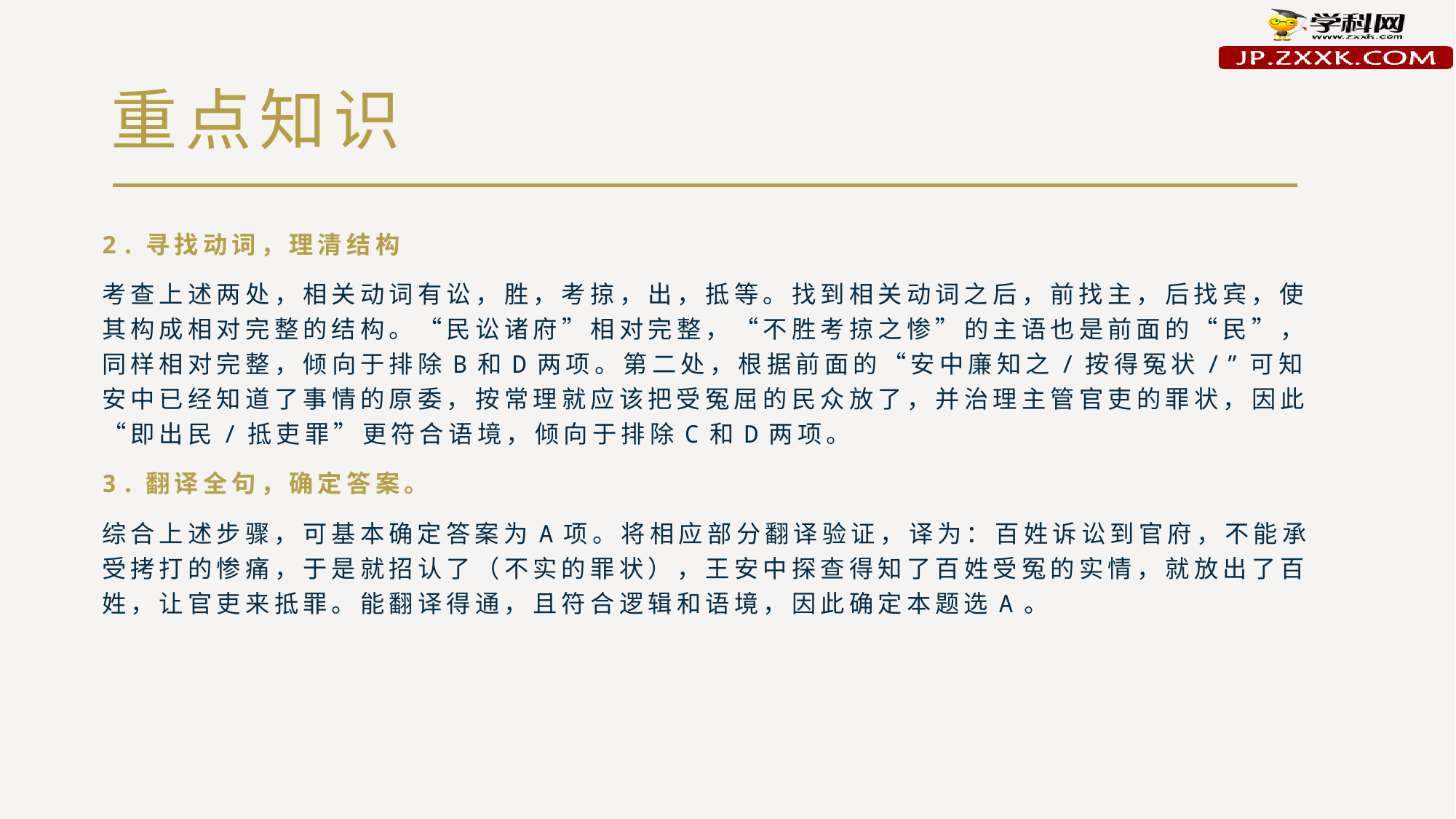

# 重点知识
2.寻找动词，理清结构
考查上述两处，相关动词有讼，胜，考掠，出，抵等。找到相关动词之后，前找主，后找宾，使其构成相对完整的结构。“民讼诸府”相对完整，“不胜考掠之惨”的主语也是前面的“民”，同样相对完整，倾向于排除B和D两项。第二处，根据前面的“安中廉知之/按得冤状/”可知安中已经知道了事情的原委，按常理就应该把受冤屈的民众放了，并治理主管官吏的罪状，因此“即出民/抵吏罪”更符合语境，倾向于排除C和D两项。
3.翻译全句，确定答案。
综合上述步骤，可基本确定答案为A项。将相应部分翻译验证，译为：百姓诉讼到官府，不能承受拷打的惨痛，于是就招认了（不实的罪状），王安中探查得知了百姓受冤的实情，就放出了百姓，让官吏来抵罪。能翻译得通，且符合逻辑和语境，因此确定本题选A。